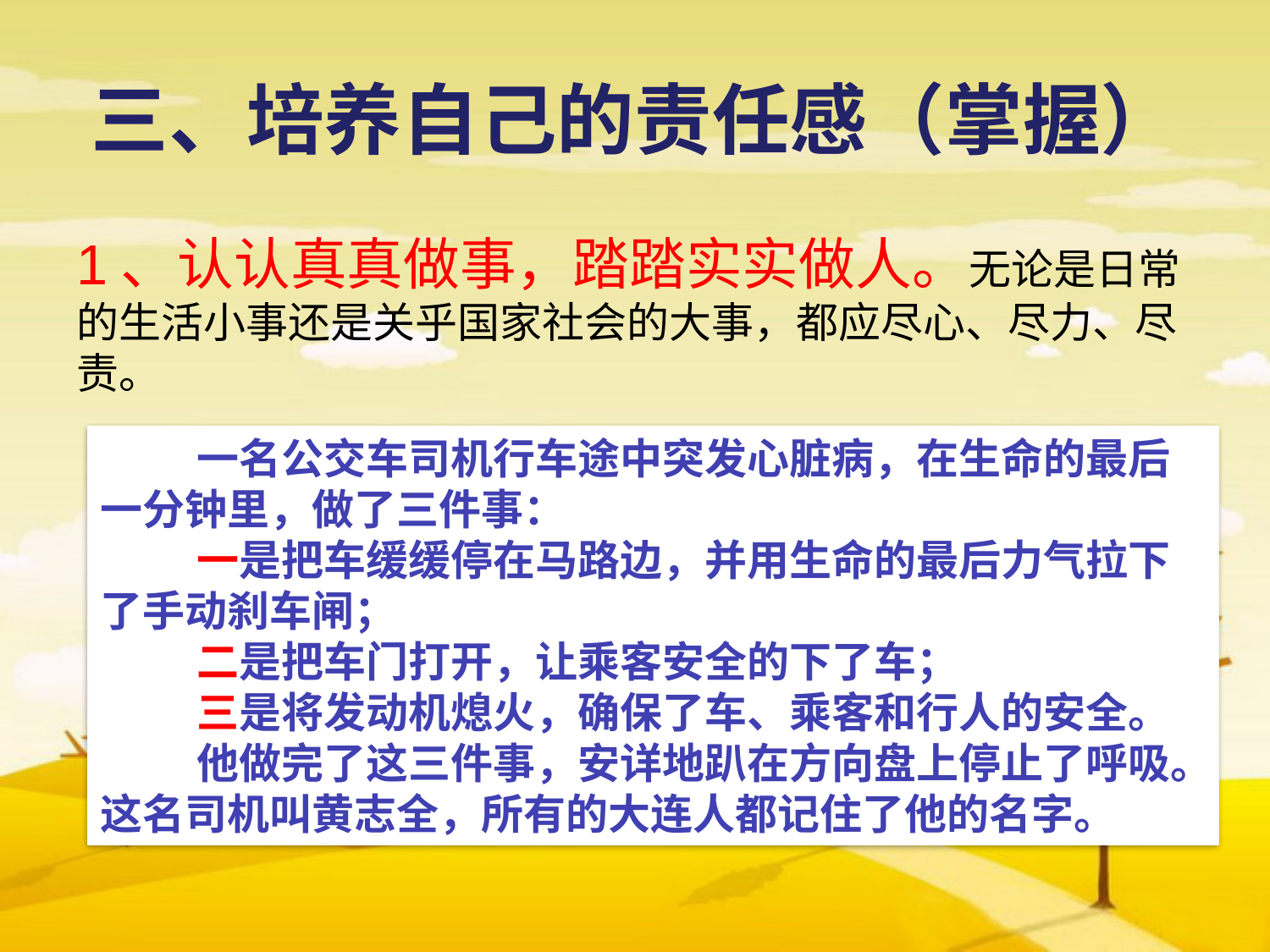

# 三、培养自己的责任感（掌握）
1、认认真真做事，踏踏实实做人。无论是日常的生活小事还是关乎国家社会的大事，都应尽心、尽力、尽责。
         一名公交车司机行车途中突发心脏病，在生命的最后一分钟里，做了三件事：
         一是把车缓缓停在马路边，并用生命的最后力气拉下了手动刹车闸；
         二是把车门打开，让乘客安全的下了车；
         三是将发动机熄火，确保了车、乘客和行人的安全。
         他做完了这三件事，安详地趴在方向盘上停止了呼吸。这名司机叫黄志全，所有的大连人都记住了他的名字。